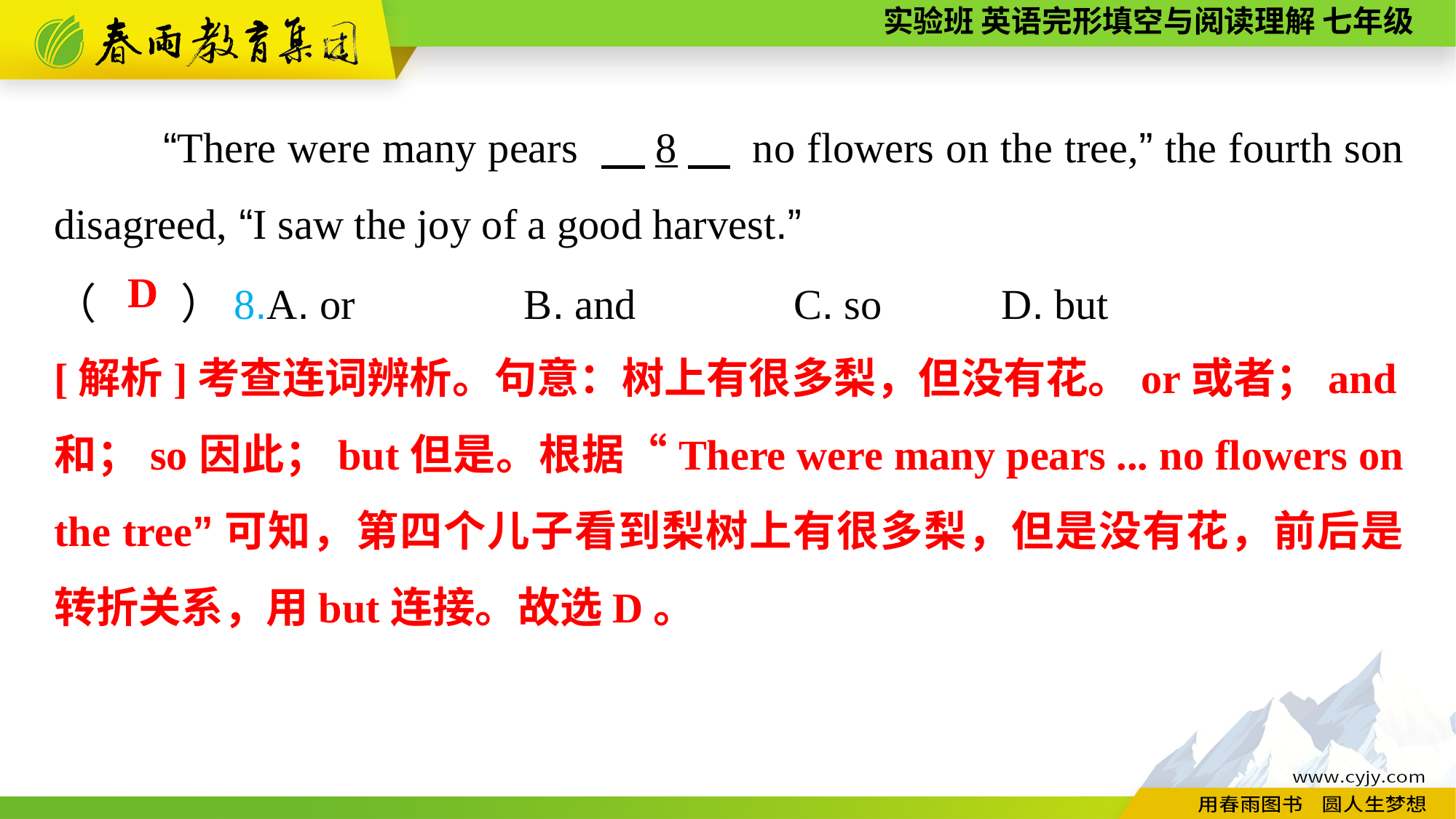

“There were many pears 　8　 no flowers on the tree,” the fourth son disagreed, “I saw the joy of a good harvest.”
（　　）8.A. or                B. and	        C. so	       D. but
D
[解析]考查连词辨析。句意：树上有很多梨，但没有花。or或者；and和；so因此；but但是。根据“There were many pears ... no flowers on the tree”可知，第四个儿子看到梨树上有很多梨，但是没有花，前后是转折关系，用but连接。故选D。